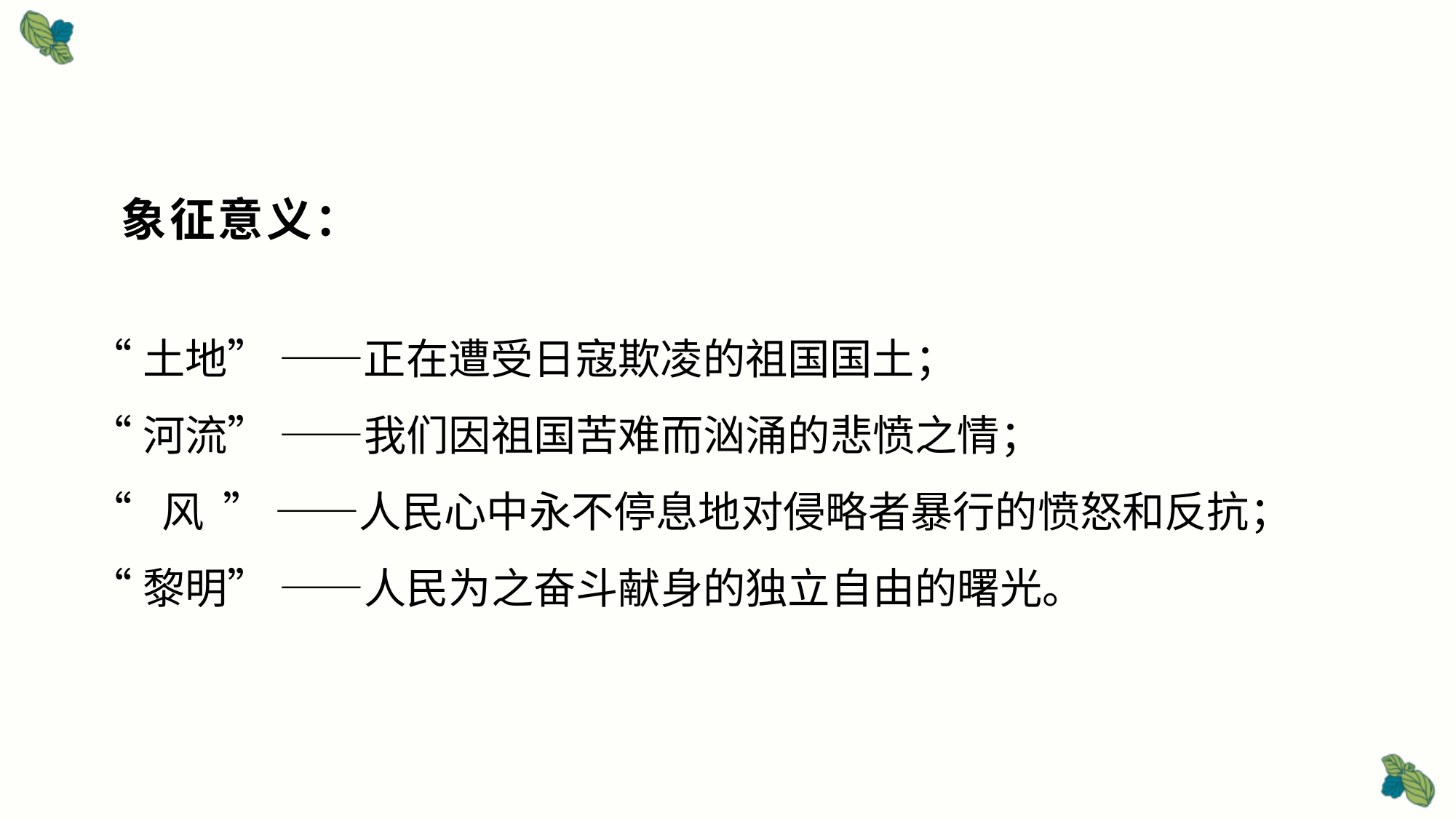

# 象征意义：
“土地” ——正在遭受日寇欺凌的祖国国土；
“河流” ——我们因祖国苦难而汹涌的悲愤之情；
“  风  ” ——人民心中永不停息地对侵略者暴行的愤怒和反抗；
“黎明” ——人民为之奋斗献身的独立自由的曙光。